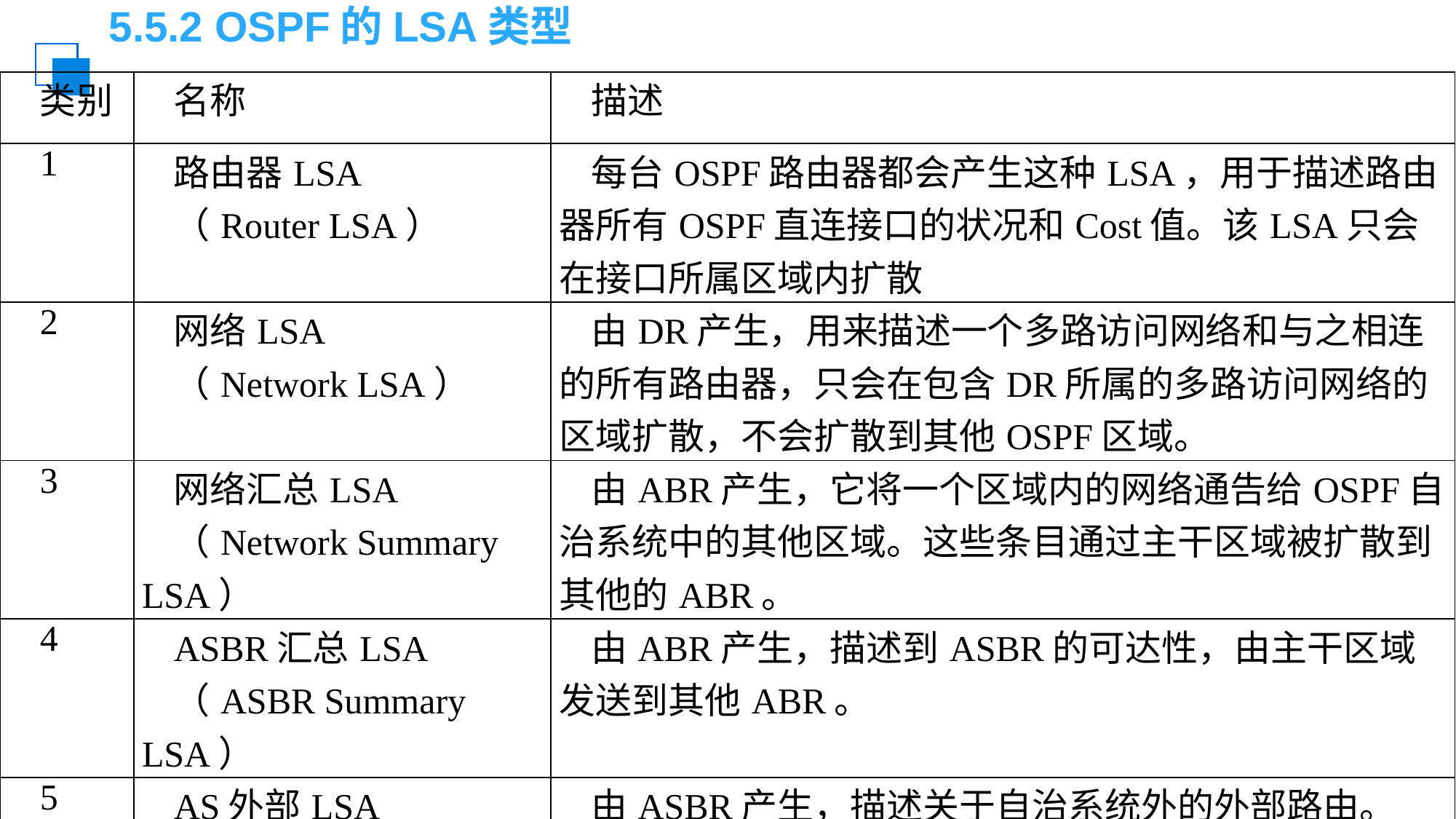

# 5.5.2 OSPF的LSA类型
| 类别 | 名称 | 描述 |
| --- | --- | --- |
| 1 | 路由器LSA （Router LSA） | 每台OSPF路由器都会产生这种LSA，用于描述路由器所有OSPF直连接口的状况和Cost值。该LSA只会在接口所属区域内扩散 |
| 2 | 网络LSA （Network LSA） | 由DR产生，用来描述一个多路访问网络和与之相连的所有路由器，只会在包含DR所属的多路访问网络的区域扩散，不会扩散到其他OSPF区域。 |
| 3 | 网络汇总LSA （Network Summary LSA） | 由ABR产生，它将一个区域内的网络通告给OSPF自治系统中的其他区域。这些条目通过主干区域被扩散到其他的ABR。 |
| 4 | ASBR汇总LSA （ASBR Summary LSA） | 由ABR产生，描述到ASBR的可达性，由主干区域发送到其他ABR。 |
| 5 | AS外部LSA （AS External LSA） | 由ASBR产生，描述关于自治系统外的外部路由。 |
| 7 | 非完全末梢区域LSA （NSSA LSA） | 由ASBR产生的关于NSSA的信息，可以在NSSA区域内扩散。ABR可以将类型7的LSA转换为类型5的LSA。 |